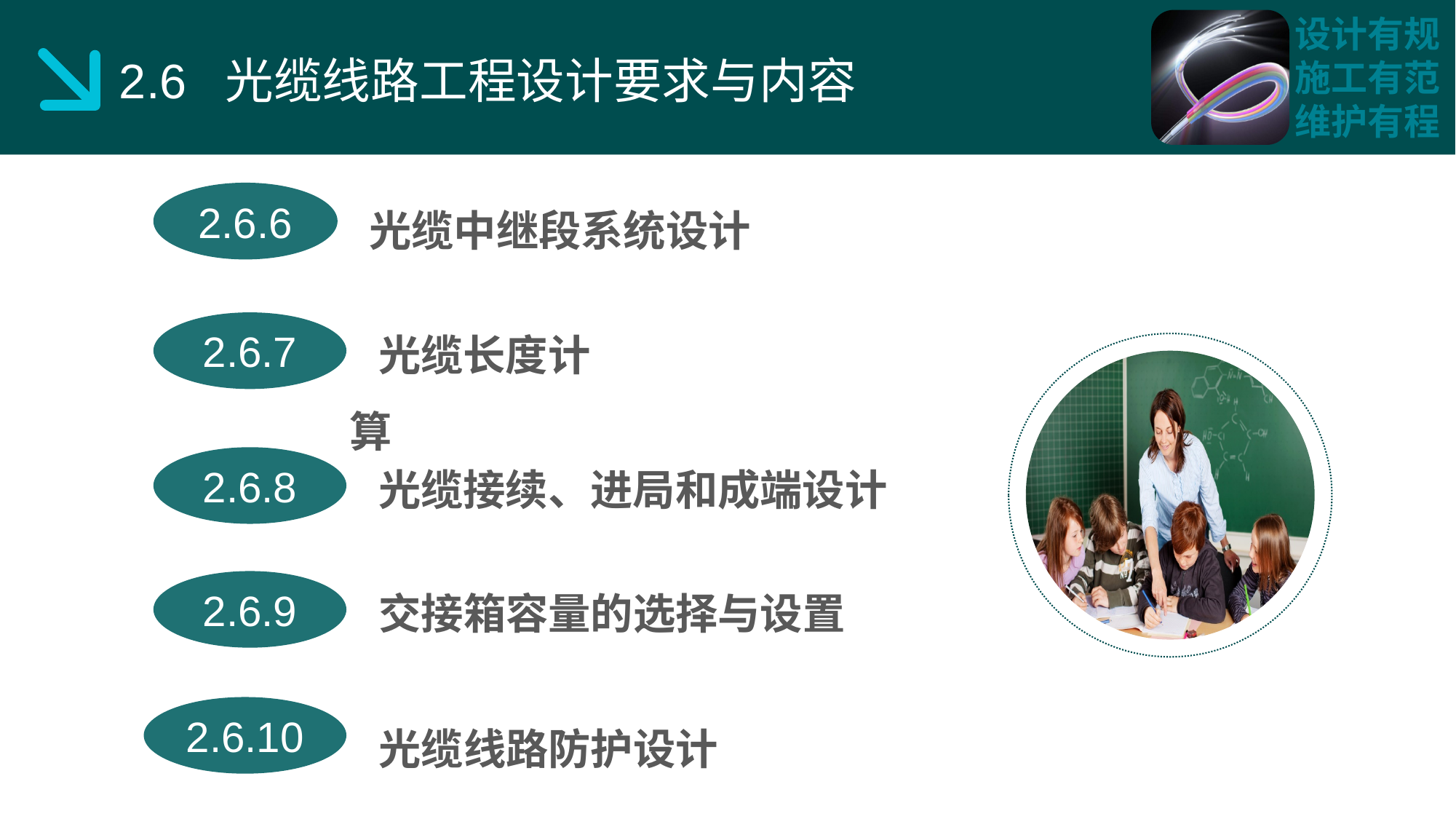

2.6  光缆线路工程设计要求与内容

光缆中继段系统设计
2.6.6
  光缆长度计算
2.6.7

  光缆接续、进局和成端设计
2.6.8
  交接箱容量的选择与设置
2.6.9
  光缆线路防护设计
2.6.10